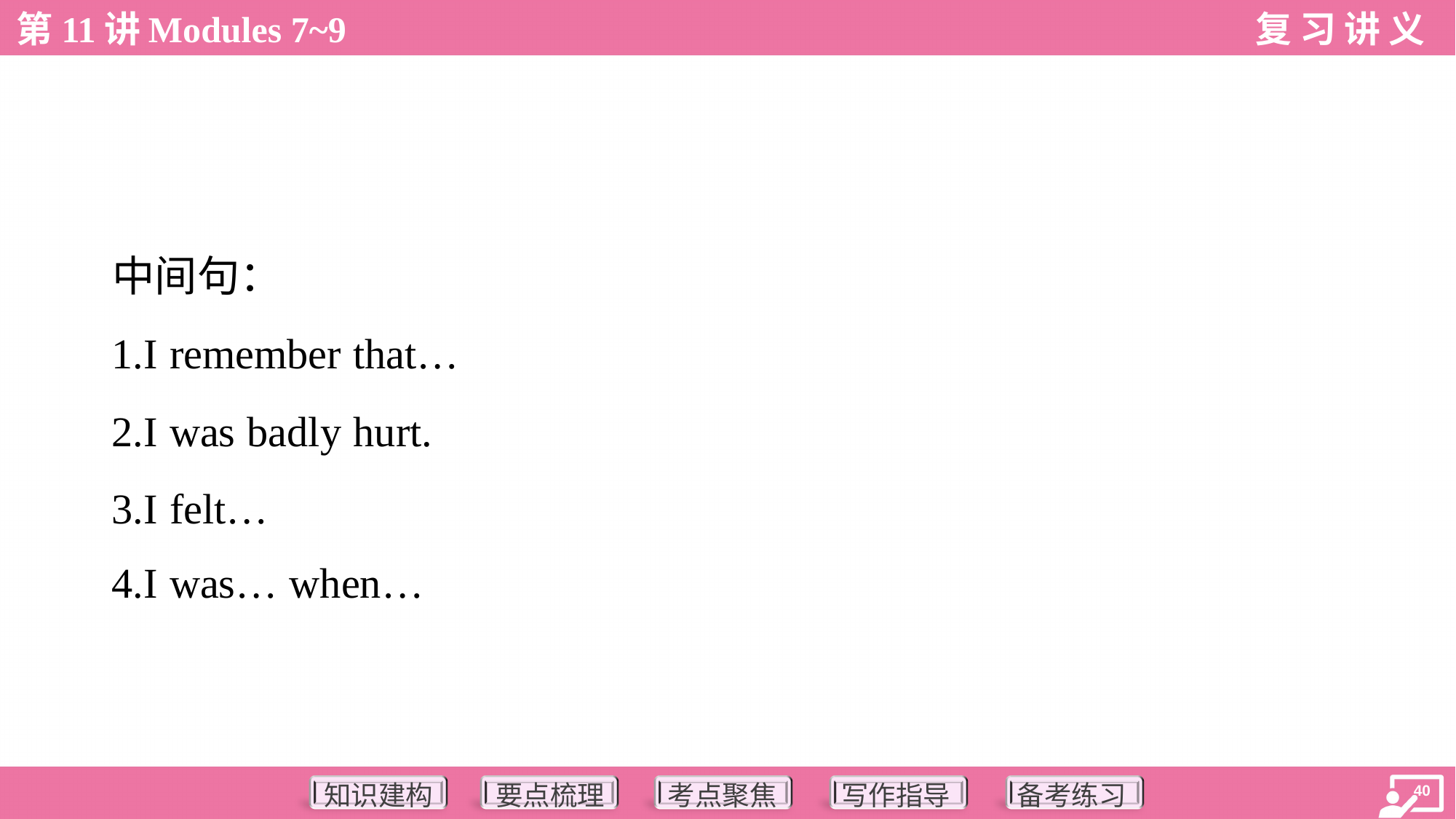

中间句：
    1.I remember that…
    2.I was badly hurt.
    3.I felt…
    4.I was… when…